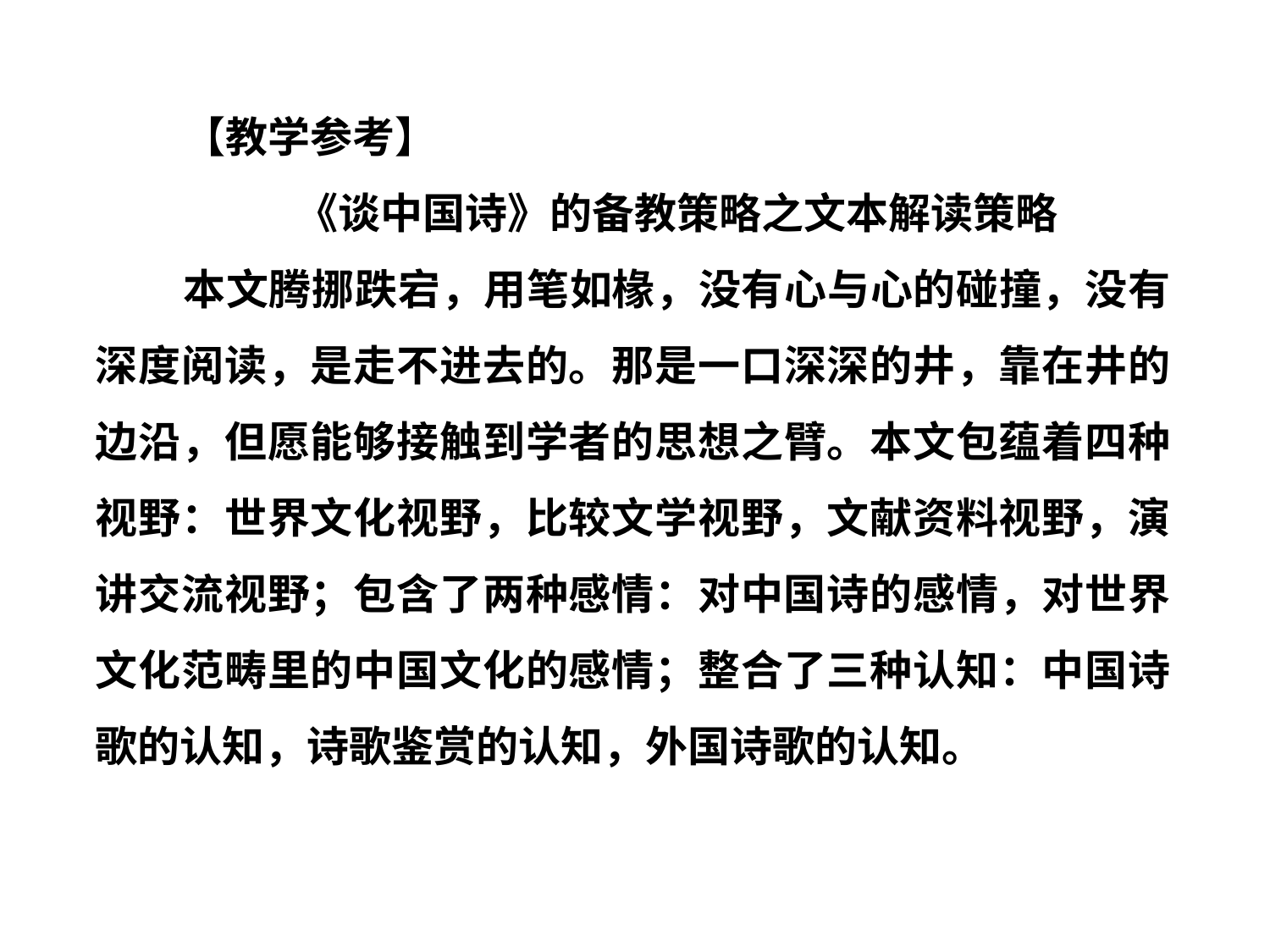

【教学参考】
《谈中国诗》的备教策略之文本解读策略
本文腾挪跌宕，用笔如椽，没有心与心的碰撞，没有深度阅读，是走不进去的。那是一口深深的井，靠在井的边沿，但愿能够接触到学者的思想之臂。本文包蕴着四种视野：世界文化视野，比较文学视野，文献资料视野，演讲交流视野；包含了两种感情：对中国诗的感情，对世界文化范畴里的中国文化的感情；整合了三种认知：中国诗歌的认知，诗歌鉴赏的认知，外国诗歌的认知。